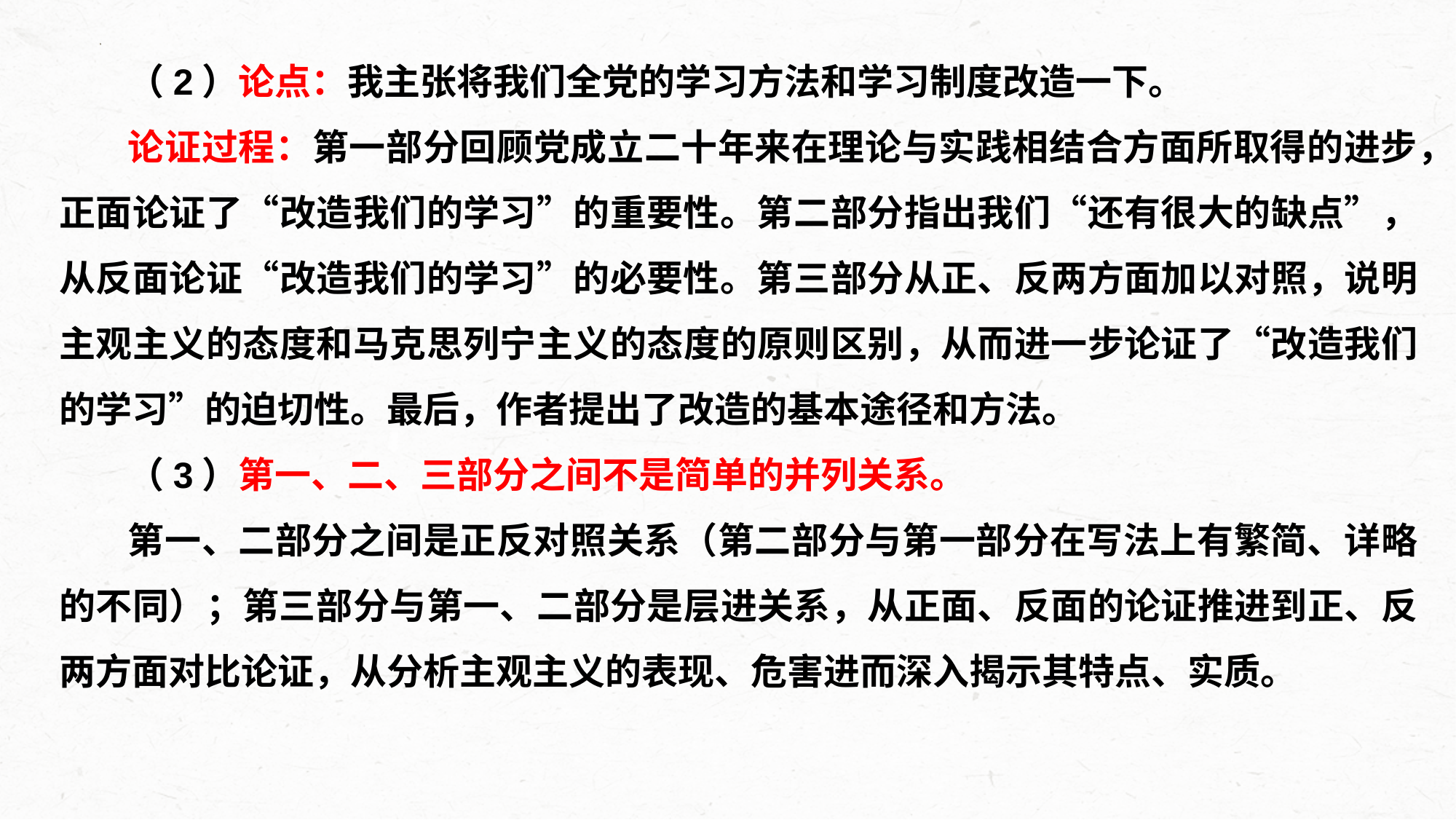

（2）论点：我主张将我们全党的学习方法和学习制度改造一下。
论证过程：第一部分回顾党成立二十年来在理论与实践相结合方面所取得的进步，正面论证了“改造我们的学习”的重要性。第二部分指出我们“还有很大的缺点”，从反面论证“改造我们的学习”的必要性。第三部分从正、反两方面加以对照，说明主观主义的态度和马克思列宁主义的态度的原则区别，从而进一步论证了“改造我们的学习”的迫切性。最后，作者提出了改造的基本途径和方法。
（3）第一、二、三部分之间不是简单的并列关系。
第一、二部分之间是正反对照关系（第二部分与第一部分在写法上有繁简、详略的不同）；第三部分与第一、二部分是层进关系，从正面、反面的论证推进到正、反两方面对比论证，从分析主观主义的表现、危害进而深入揭示其特点、实质。